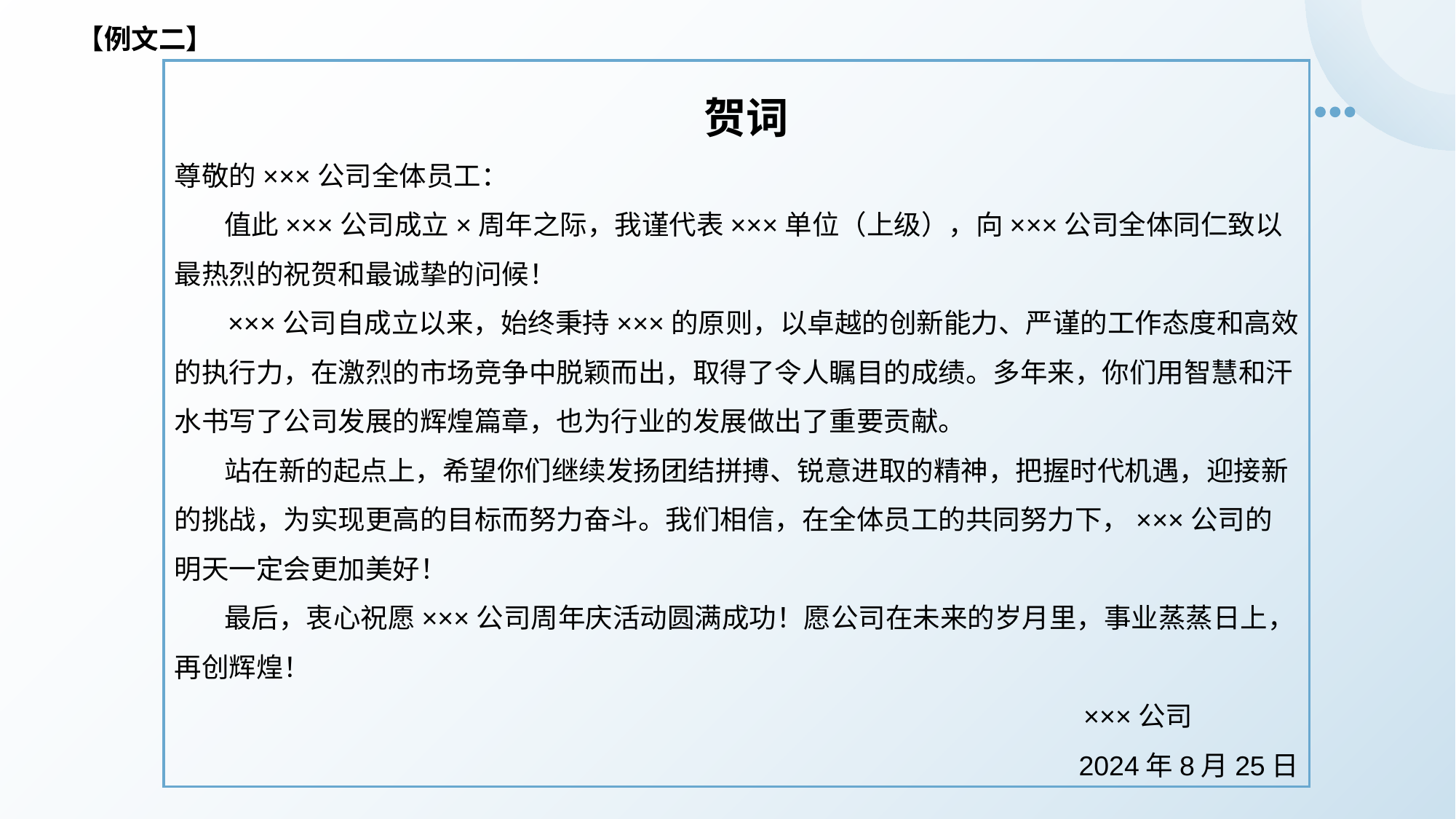

【例文二】
 贺词
尊敬的×××公司全体员工：
       值此×××公司成立×周年之际，我谨代表×××单位（上级），向×××公司全体同仁致以最热烈的祝贺和最诚挚的问候！
       ×××公司自成立以来，始终秉持×××的原则，以卓越的创新能力、严谨的工作态度和高效的执行力，在激烈的市场竞争中脱颖而出，取得了令人瞩目的成绩。多年来，你们用智慧和汗水书写了公司发展的辉煌篇章，也为行业的发展做出了重要贡献。
       站在新的起点上，希望你们继续发扬团结拼搏、锐意进取的精神，把握时代机遇，迎接新的挑战，为实现更高的目标而努力奋斗。我们相信，在全体员工的共同努力下，×××公司的明天一定会更加美好！
       最后，衷心祝愿×××公司周年庆活动圆满成功！愿公司在未来的岁月里，事业蒸蒸日上，再创辉煌！
                                                                                                                       ×××公司
2024年8月25日